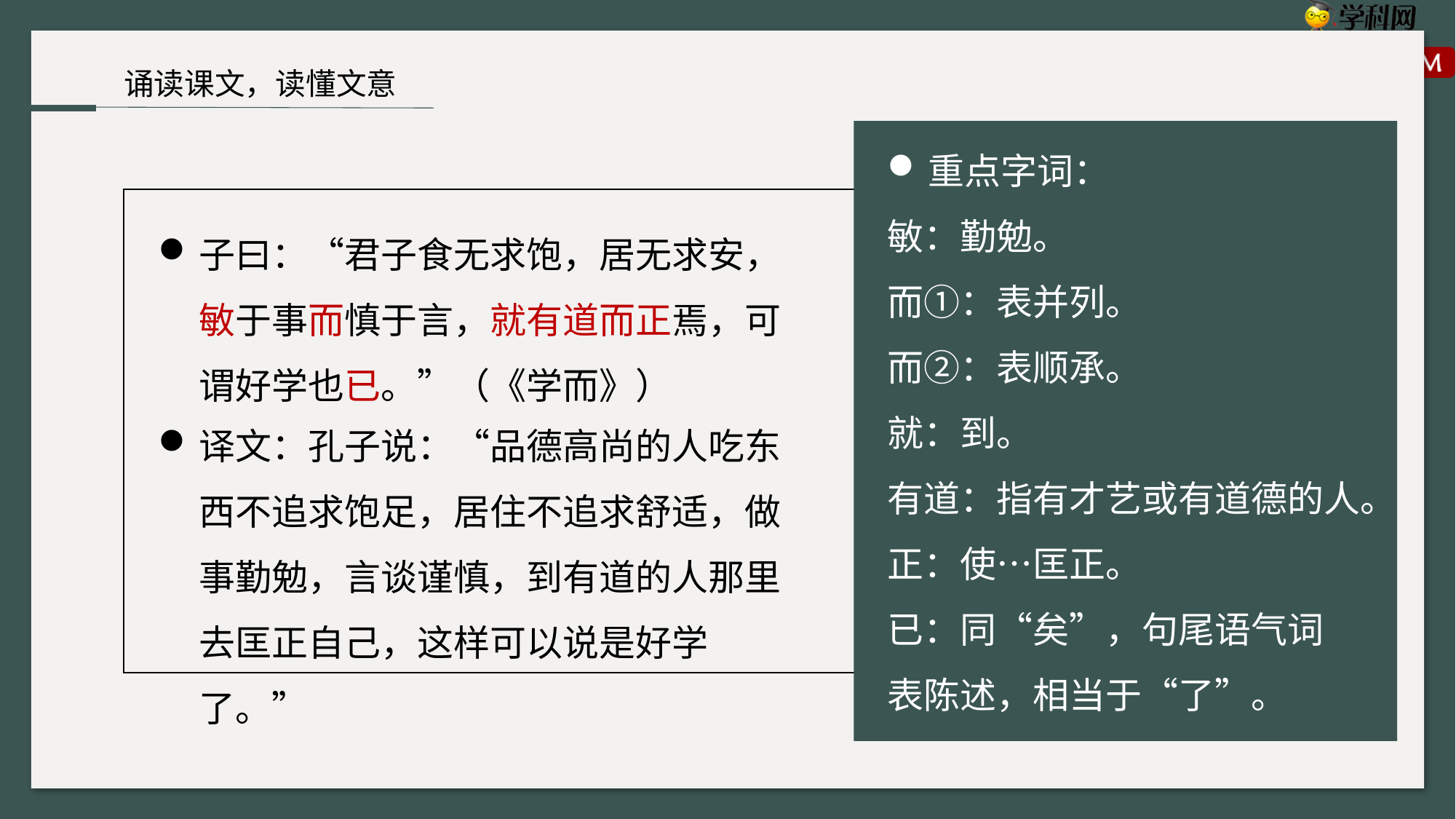

诵读课文，读懂文意

重点字词：
敏：勤勉。
而①：表并列。
而②：表顺承。
就：到。
有道：指有才艺或有道德的人。
正：使…匡正。
已：同“矣”，句尾语气词
表陈述，相当于“了”。

子曰：“君子食无求饱，居无求安，敏于事而慎于言，就有道而正焉，可谓好学也已。”（《学而》）

译文：孔子说：“品德高尚的人吃东西不追求饱足，居住不追求舒适，做事勤勉，言谈谨慎，到有道的人那里去匡正自己，这样可以说是好学了。”